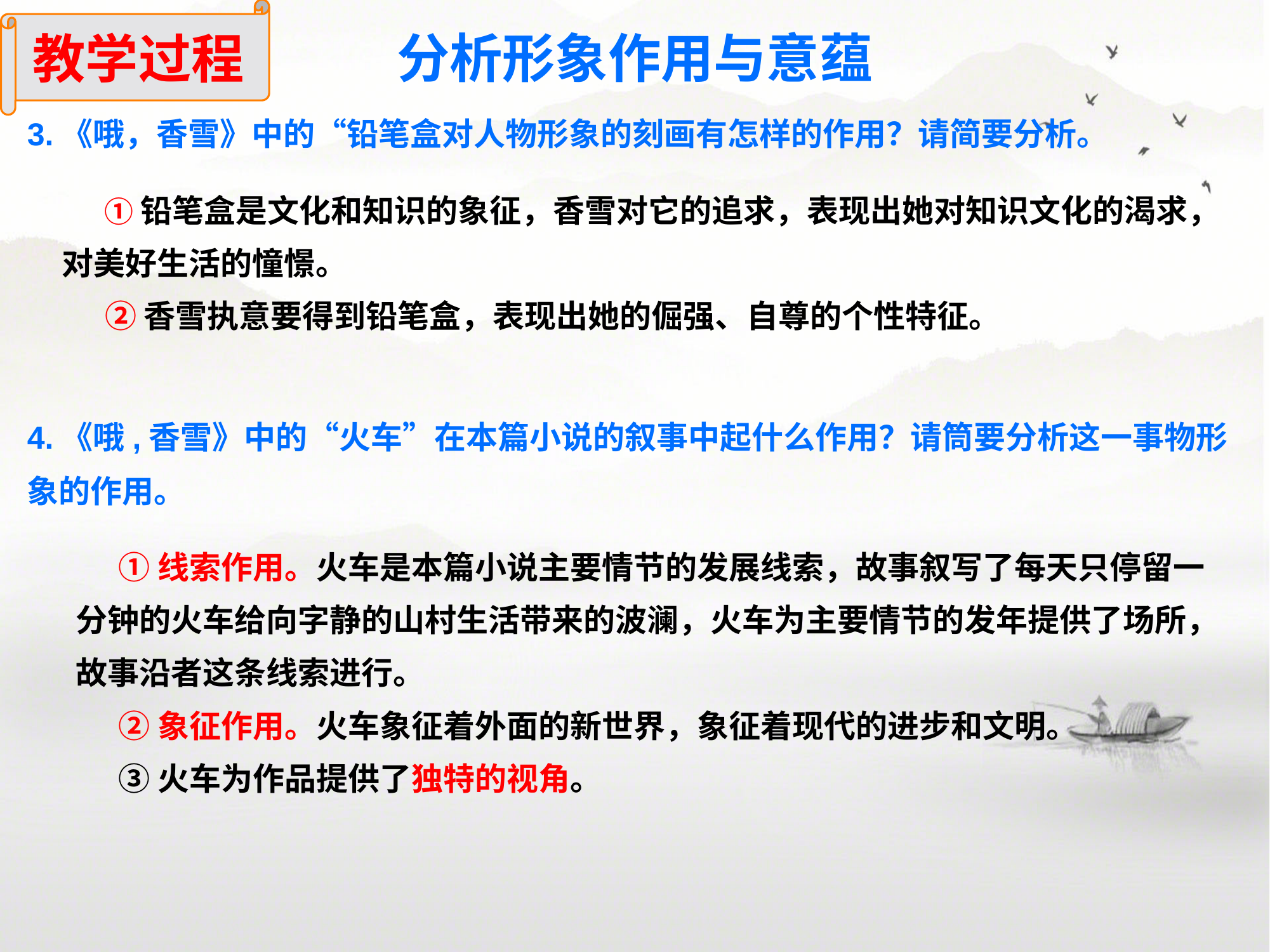

教学过程
分析形象作用与意蕴
3.《哦，香雪》中的“铅笔盒对人物形象的刻画有怎样的作用？请简要分析。
      ①铅笔盒是文化和知识的象征，香雪对它的追求，表现出她对知识文化的渴求，对美好生活的憧憬。
      ②香雪执意要得到铅笔盒，表现出她的倔强、自尊的个性特征。
4.《哦,香雪》中的“火车”在本篇小说的叙事中起什么作用？请筒要分析这一事物形象的作用。
      ①线索作用。火车是本篇小说主要情节的发展线索，故事叙写了每天只停留一分钟的火车给向字静的山村生活带来的波澜，火车为主要情节的发年提供了场所，故事沿者这条线索进行。
      ②象征作用。火车象征着外面的新世界，象征着现代的进步和文明。
      ③火车为作品提供了独特的视角。